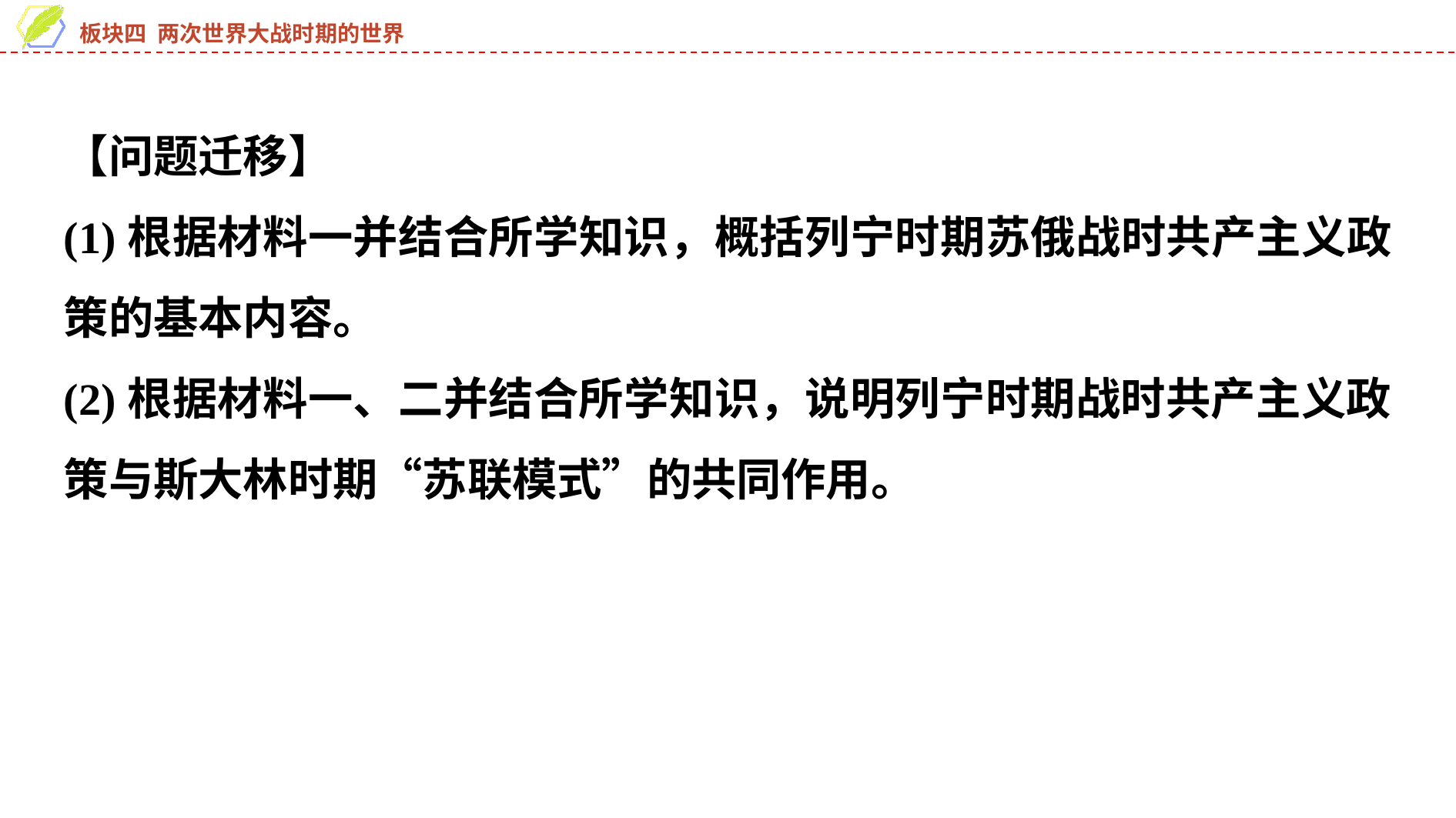

【问题迁移】
(1)根据材料一并结合所学知识，概括列宁时期苏俄战时共产主义政策的基本内容。
(2)根据材料一、二并结合所学知识，说明列宁时期战时共产主义政策与斯大林时期“苏联模式”的共同作用。